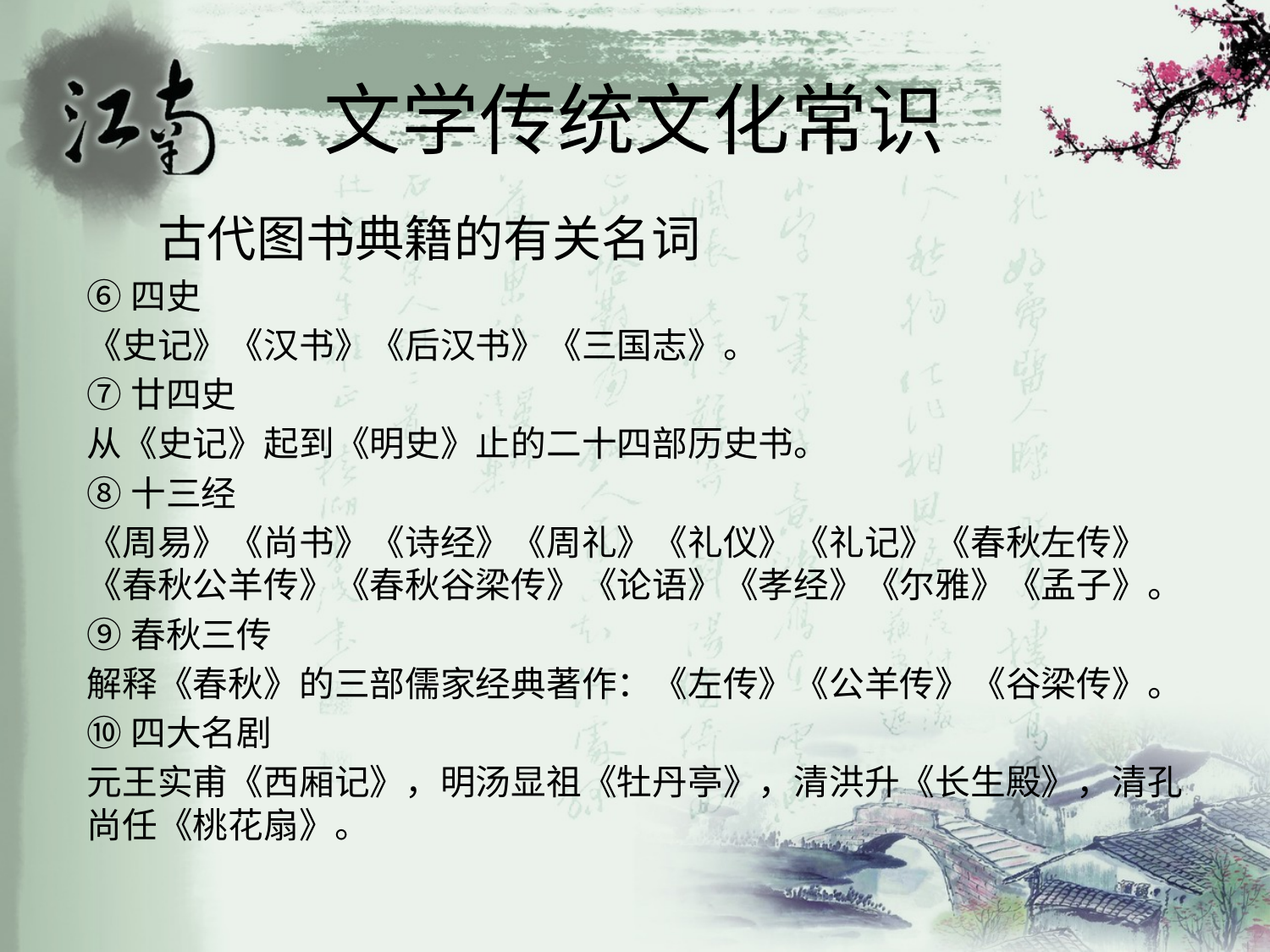

# 文学传统文化常识
        古代图书典籍的有关名词
⑥四史
《史记》《汉书》《后汉书》《三国志》。
⑦廿四史
从《史记》起到《明史》止的二十四部历史书。
⑧十三经
《周易》《尚书》《诗经》《周礼》《礼仪》《礼记》《春秋左传》《春秋公羊传》《春秋谷梁传》《论语》《孝经》《尔雅》《孟子》。
⑨春秋三传
解释《春秋》的三部儒家经典著作：《左传》《公羊传》《谷梁传》。
⑩四大名剧
元王实甫《西厢记》，明汤显祖《牡丹亭》，清洪升《长生殿》，清孔尚任《桃花扇》。